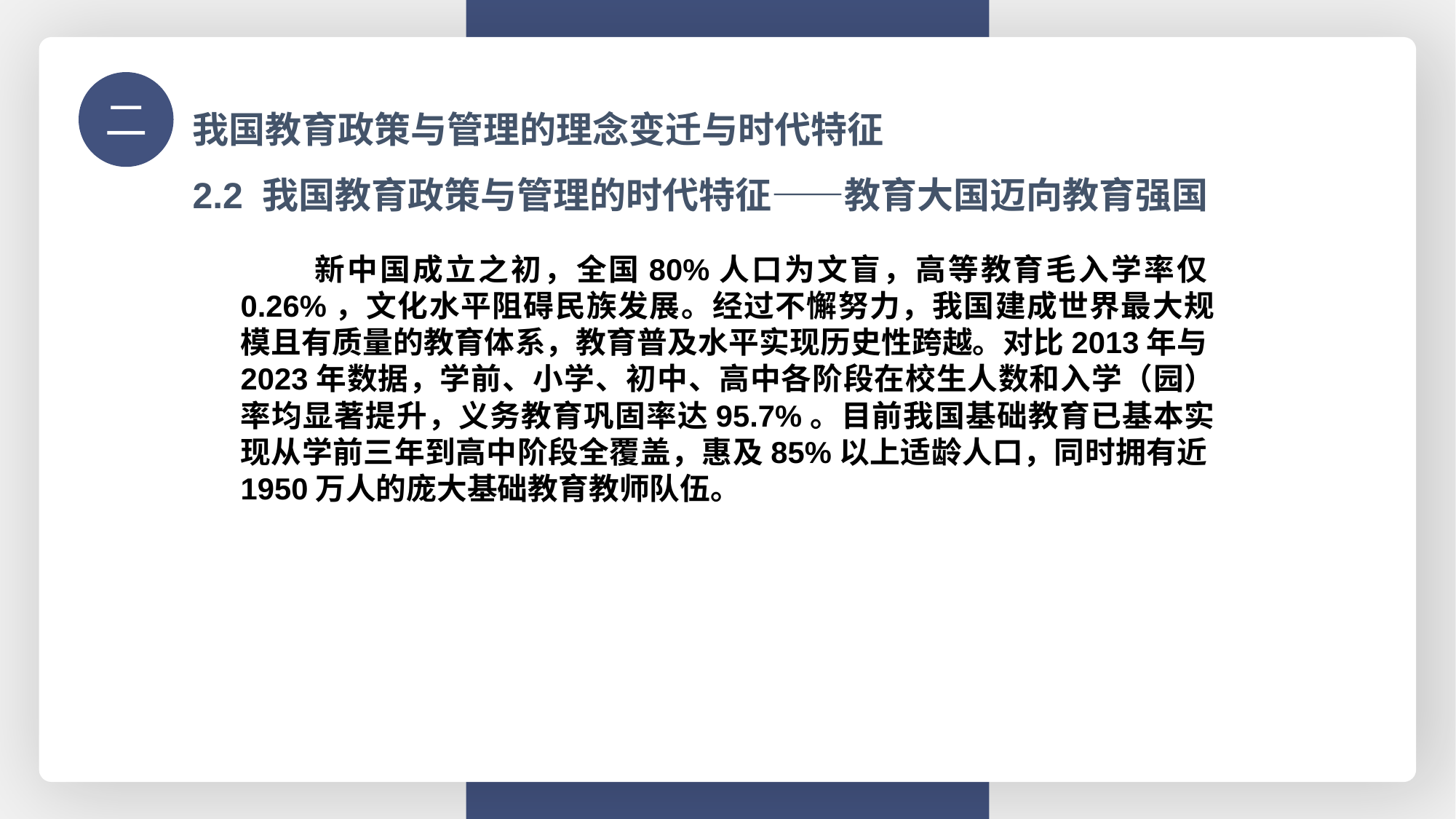

我国教育政策与管理的理念变迁与时代特征
二
2.2 我国教育政策与管理的时代特征——教育大国迈向教育强国
       新中国成立之初，全国80%人口为文盲，高等教育毛入学率仅0.26%，文化水平阻碍民族发展。经过不懈努力，我国建成世界最大规模且有质量的教育体系，教育普及水平实现历史性跨越。对比2013年与2023年数据，学前、小学、初中、高中各阶段在校生人数和入学（园）率均显著提升，义务教育巩固率达95.7%。目前我国基础教育已基本实现从学前三年到高中阶段全覆盖，惠及85%以上适龄人口，同时拥有近1950万人的庞大基础教育教师队伍。